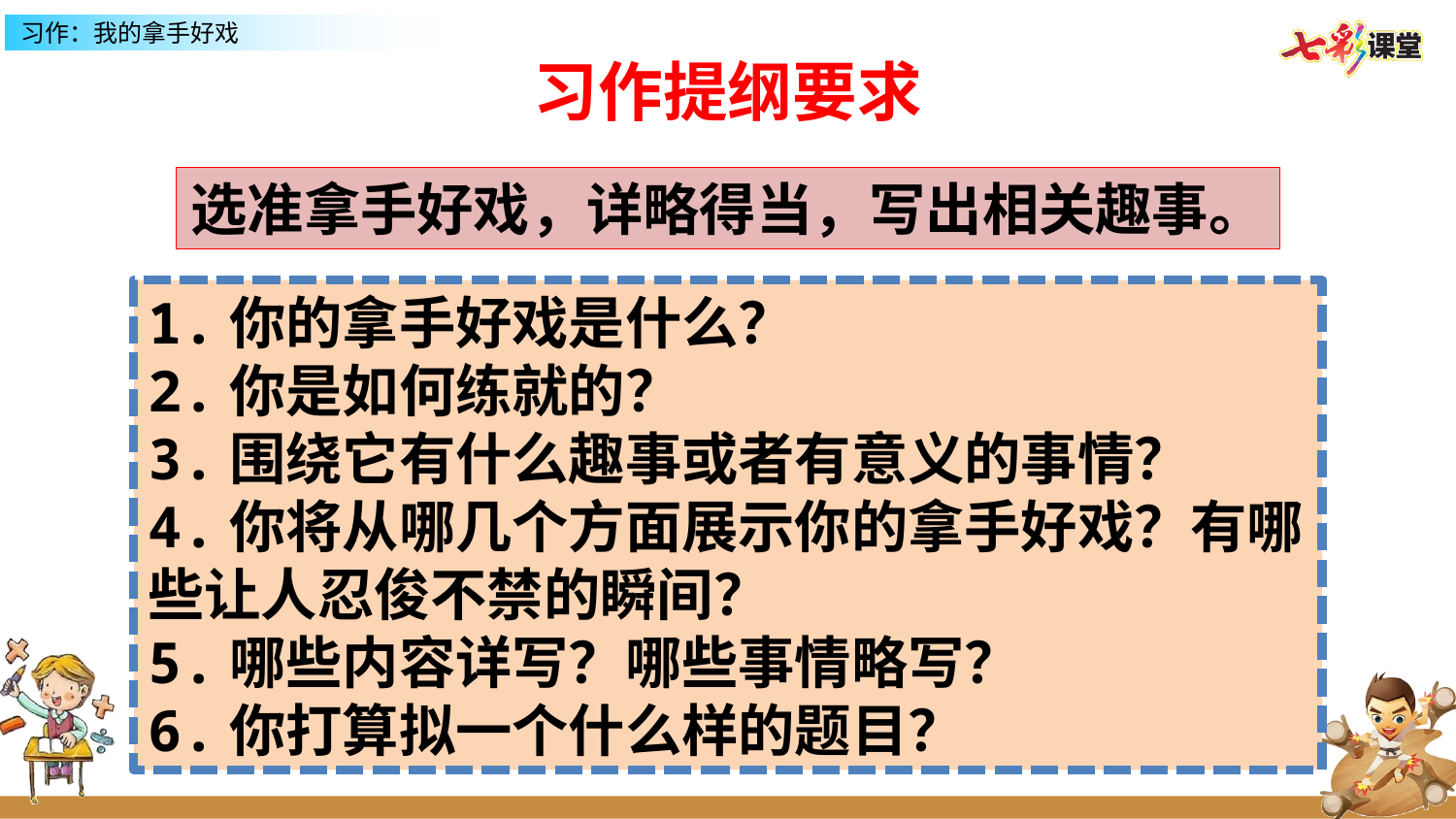

习作提纲要求
选准拿手好戏，详略得当，写出相关趣事。
1.你的拿手好戏是什么？
2.你是如何练就的？
3.围绕它有什么趣事或者有意义的事情？
4.你将从哪几个方面展示你的拿手好戏？有哪些让人忍俊不禁的瞬间？
5.哪些内容详写？哪些事情略写？
6.你打算拟一个什么样的题目？